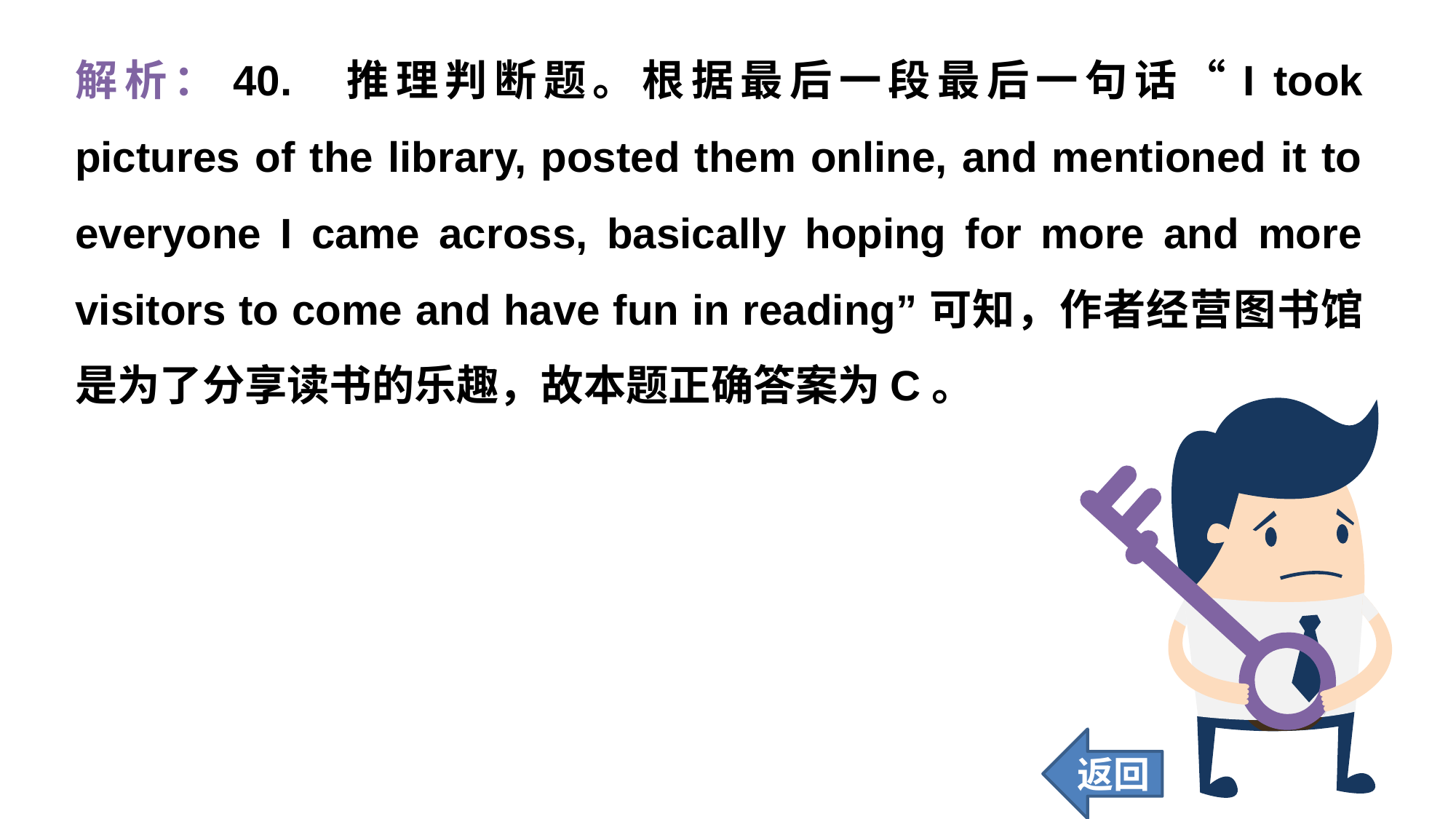

解析：40.  推理判断题。根据最后一段最后一句话“I took pictures of the library, posted them online, and mentioned it to everyone I came across, basically hoping for more and more visitors to come and have fun in reading”可知，作者经营图书馆是为了分享读书的乐趣，故本题正确答案为C。

返回
353